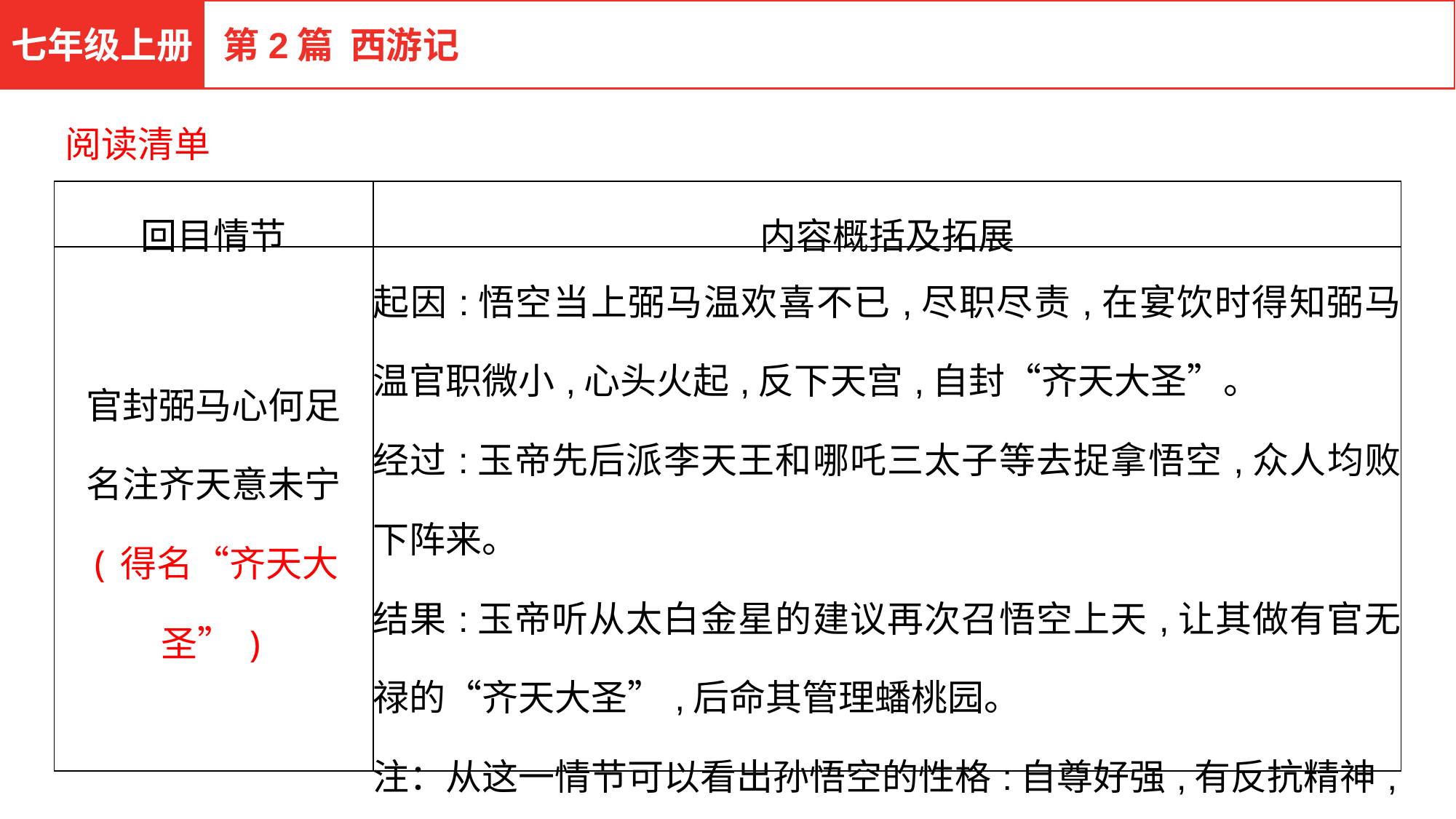

七年级上册
第2篇  西游记
阅读清单
| 回目情节 | 内容概括及拓展 |
| --- | --- |
| 官封弼马心何足 名注齐天意未宁 (得名“齐天大圣”) | 起因:悟空当上弼马温欢喜不已,尽职尽责,在宴饮时得知弼马温官职微小,心头火起,反下天宫,自封“齐天大圣”。 经过:玉帝先后派李天王和哪吒三太子等去捉拿悟空,众人均败下阵来。 结果:玉帝听从太白金星的建议再次召悟空上天,让其做有官无禄的“齐天大圣”,后命其管理蟠桃园。 注：从这一情节可以看出孙悟空的性格:自尊好强,有反抗精神,尽职尽责。 |